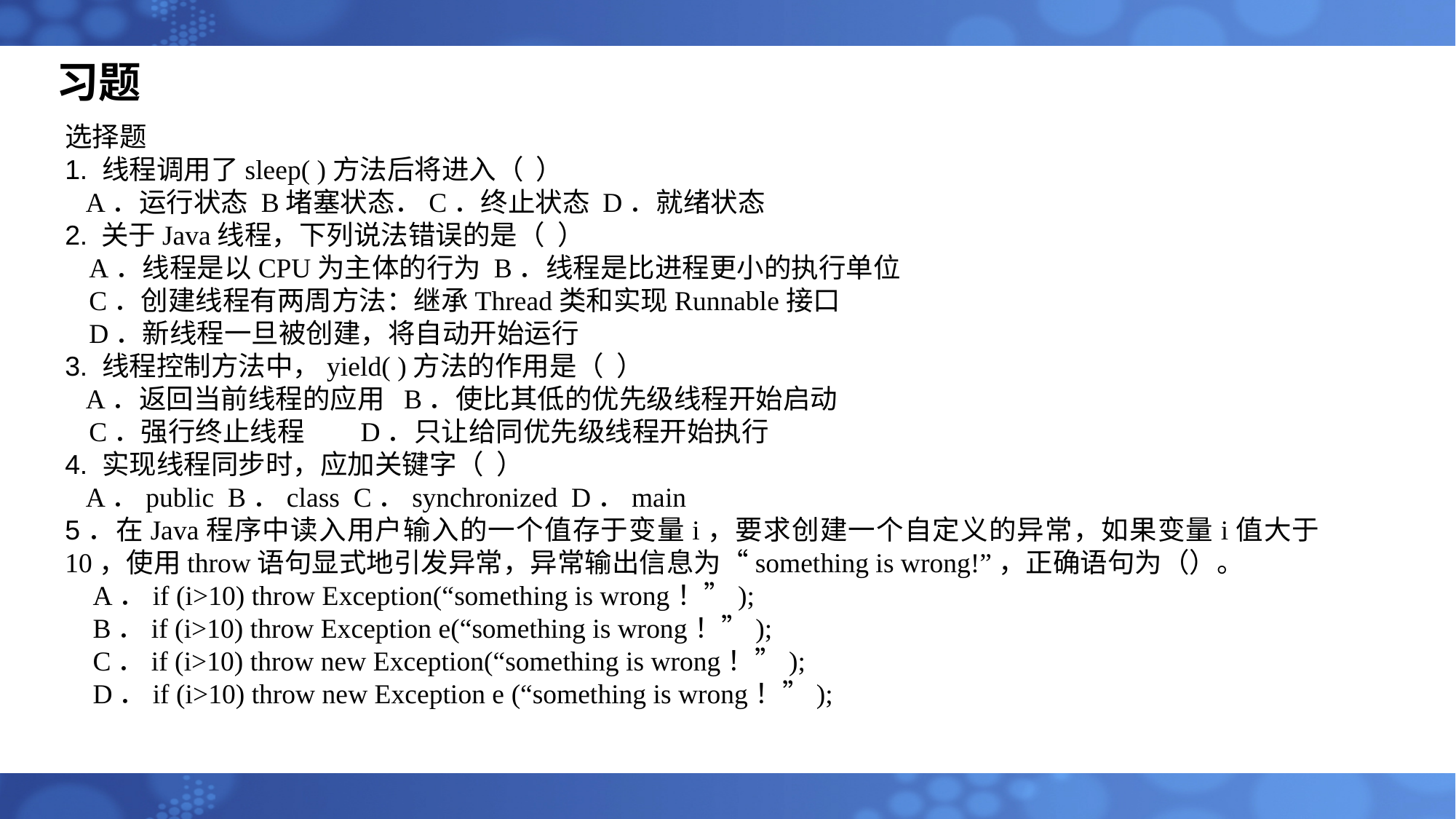

习题
选择题
1. 线程调用了sleep( )方法后将进入（  ）
   A．运行状态 B堵塞状态．C．终止状态 D．就绪状态
2. 关于Java线程，下列说法错误的是（  ）
A．线程是以CPU为主体的行为 B．线程是比进程更小的执行单位
C．创建线程有两周方法：继承Thread类和实现Runnable接口
D．新线程一旦被创建，将自动开始运行
3. 线程控制方法中，yield( )方法的作用是（  ）
   A．返回当前线程的应用  B．使比其低的优先级线程开始启动
C．强行终止线程        D．只让给同优先级线程开始执行
4. 实现线程同步时，应加关键字（  ）
   A．public  B．class  C．synchronized  D．main
5．在Java程序中读入用户输入的一个值存于变量i，要求创建一个自定义的异常，如果变量i值大于10，使用throw语句显式地引发异常，异常输出信息为“something is wrong!”，正确语句为（）。
    A．if (i>10) throw Exception(“something is wrong！”);
    B．if (i>10) throw Exception e(“something is wrong！”);
    C．if (i>10) throw new Exception(“something is wrong！”);
    D．if (i>10) throw new Exception e (“something is wrong！”);